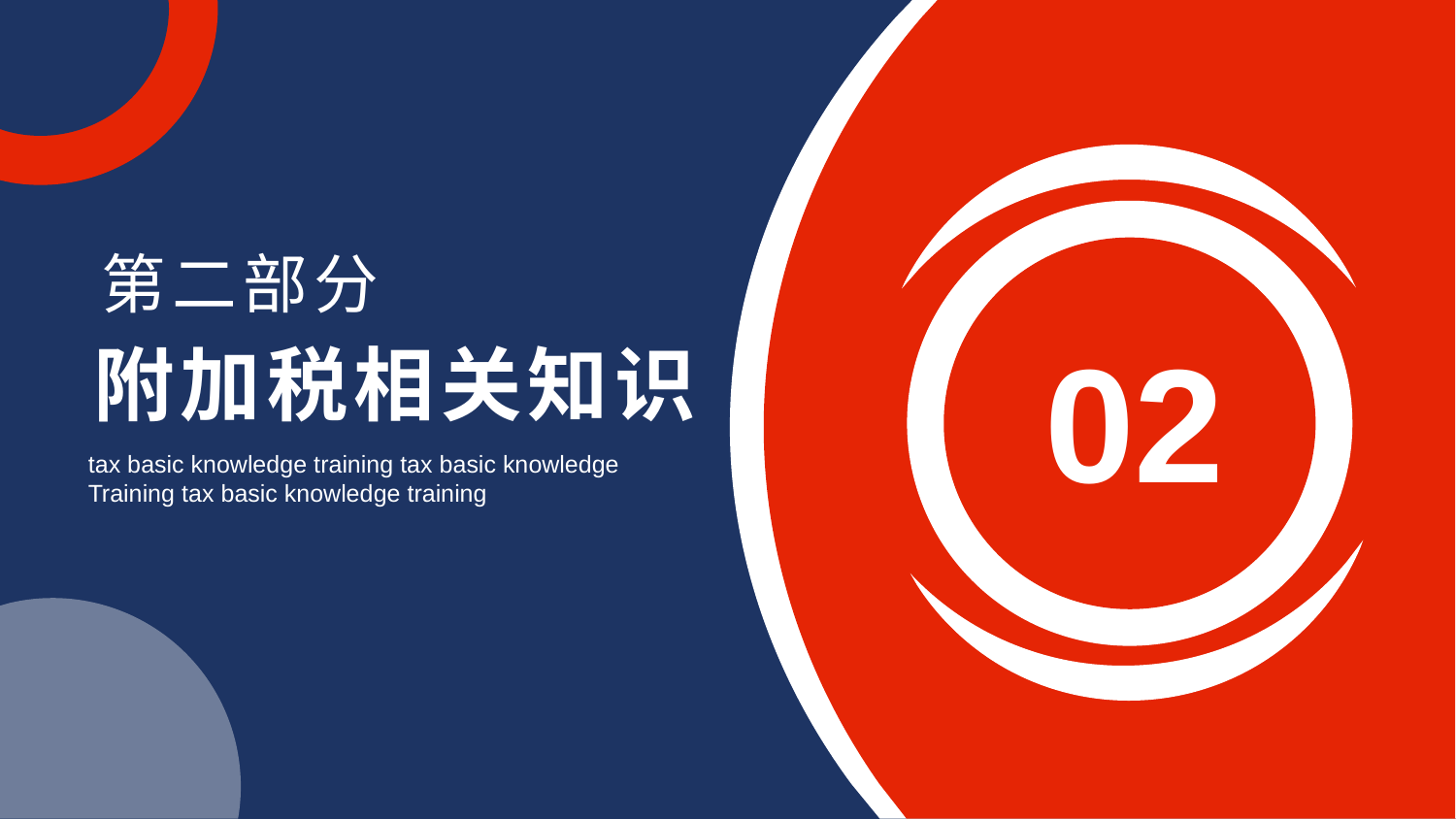

第二部分
02
附加税相关知识
tax basic knowledge training tax basic knowledge
Training tax basic knowledge training